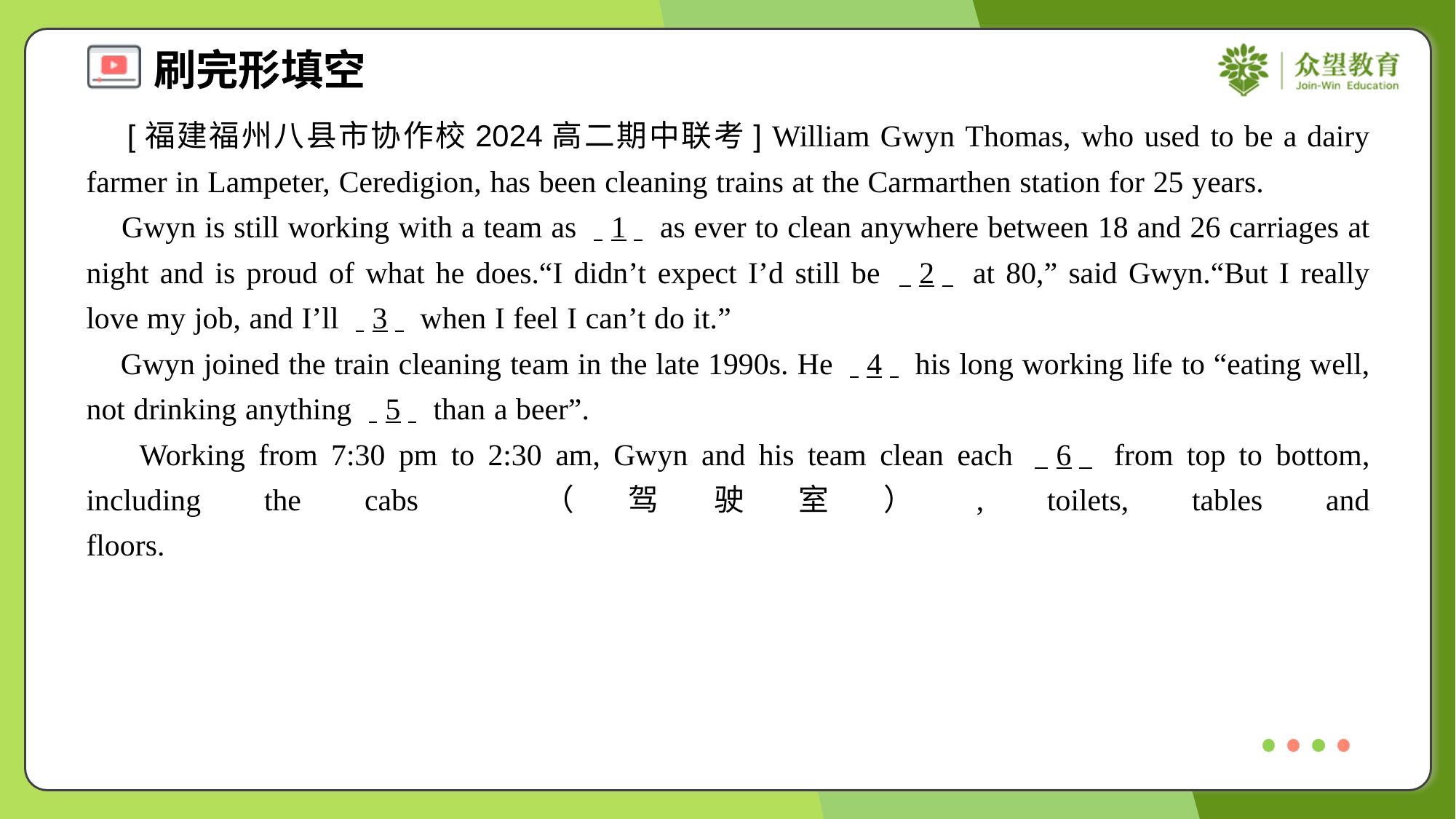

[福建福州八县市协作校2024高二期中联考] William Gwyn Thomas, who used to be a dairy farmer in Lampeter, Ceredigion, has been cleaning trains at the Carmarthen station for 25 years.
    Gwyn is still working with a team as . .1. . as ever to clean anywhere between 18 and 26 carriages at night and is proud of what he does.“I didn’t expect I’d still be . .2. . at 80,” said Gwyn.“But I really love my job, and I’ll . .3. . when I feel I can’t do it.”
    Gwyn joined the train cleaning team in the late 1990s. He . .4. . his long working life to “eating well, not drinking anything . .5. . than a beer”.
    Working from 7:30 pm to 2:30 am, Gwyn and his team clean each . .6. . from top to bottom, including the cabs （驾驶室）, toilets, tables and floors.#4